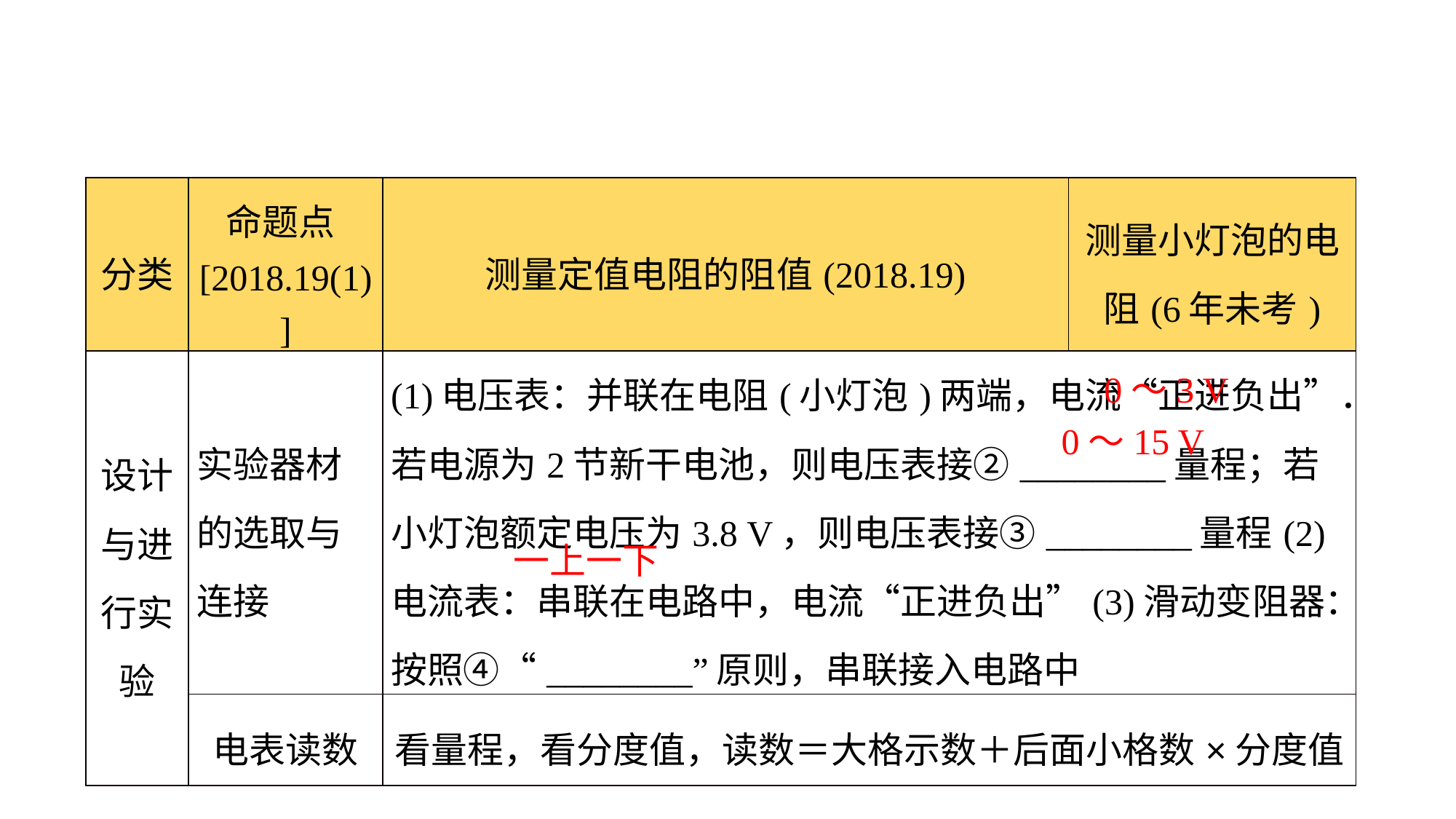

| 分类 | 命题点[2018.19(1)] | 测量定值电阻的阻值(2018.19) | 测量小灯泡的电阻(6年未考) |
| --- | --- | --- | --- |
| 设计与进行实验 | 实验器材的选取与连接 | (1)电压表：并联在电阻(小灯泡)两端，电流“正进负出”．若电源为2节新干电池，则电压表接②\_\_\_\_\_\_\_\_量程；若小灯泡额定电压为3.8 V，则电压表接③\_\_\_\_\_\_\_\_量程(2)电流表：串联在电路中，电流“正进负出”(3)滑动变阻器：按照④“\_\_\_\_\_\_\_\_”原则，串联接入电路中 |  |
|  | 电表读数 | 看量程，看分度值，读数＝大格示数＋后面小格数×分度值 |  |
0～3 V
0～15 V
一上一下